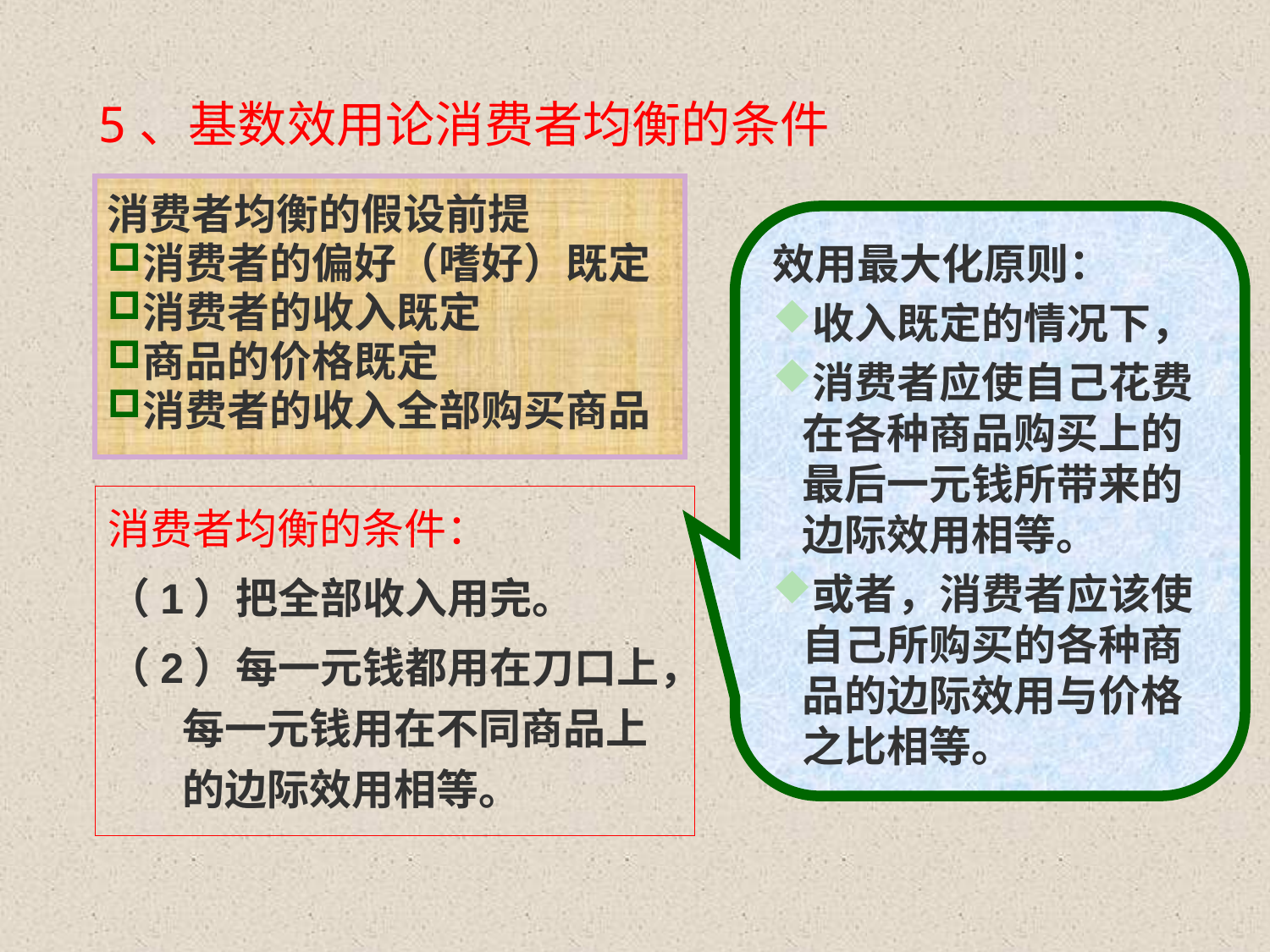

# 5、基数效用论消费者均衡的条件
消费者均衡的假设前提
消费者的偏好（嗜好）既定
消费者的收入既定
商品的价格既定
消费者的收入全部购买商品
效用最大化原则：
收入既定的情况下，
消费者应使自己花费在各种商品购买上的最后一元钱所带来的边际效用相等。
或者，消费者应该使自己所购买的各种商品的边际效用与价格之比相等。
消费者均衡的条件：
（1）把全部收入用完。
（2）每一元钱都用在刀口上，每一元钱用在不同商品上的边际效用相等。